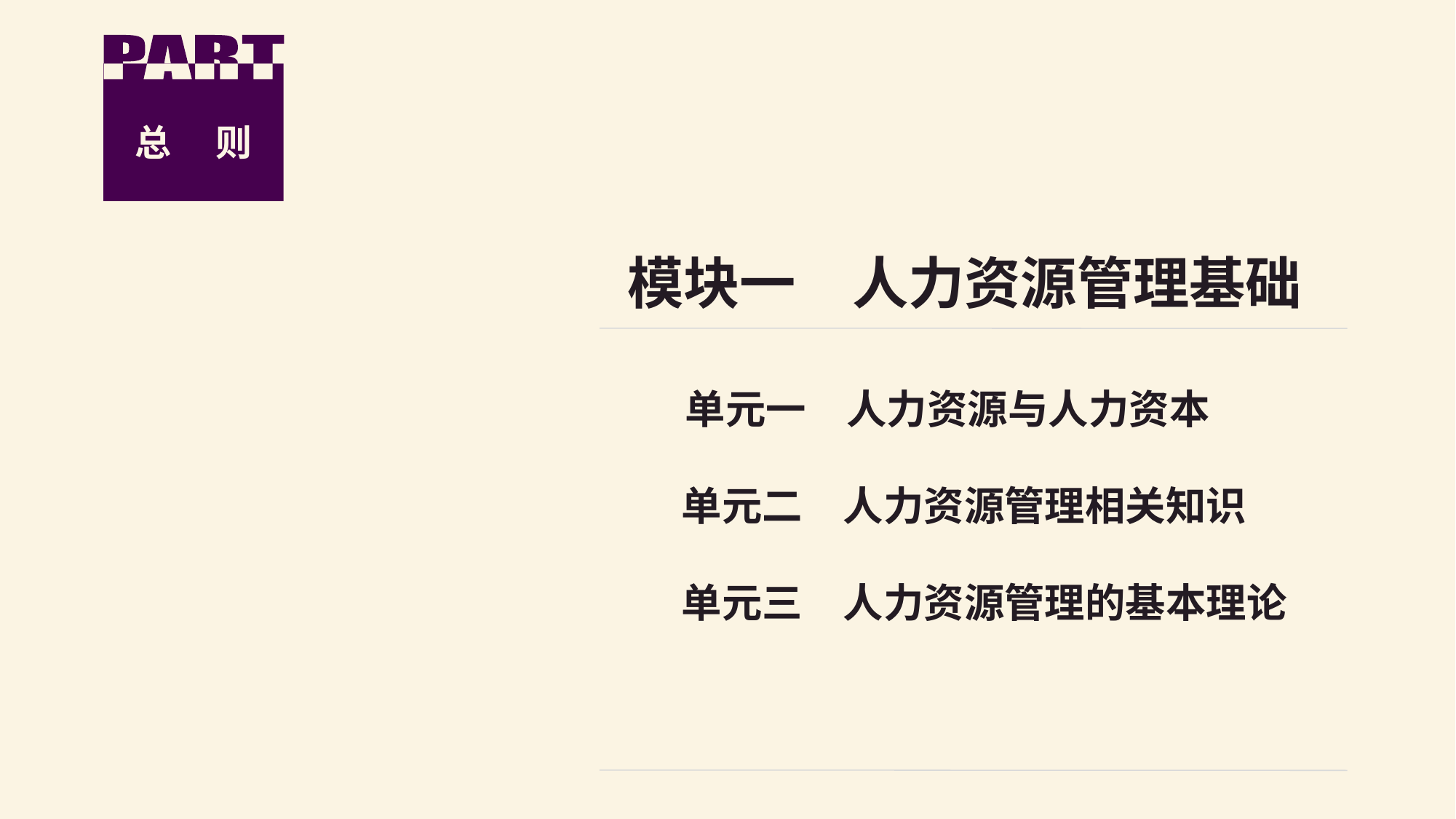

总　 则
模块一　人力资源管理基础
　单元一　人力资源与人力资本
   单元二　人力资源管理相关知识
   单元三　人力资源管理的基本理论